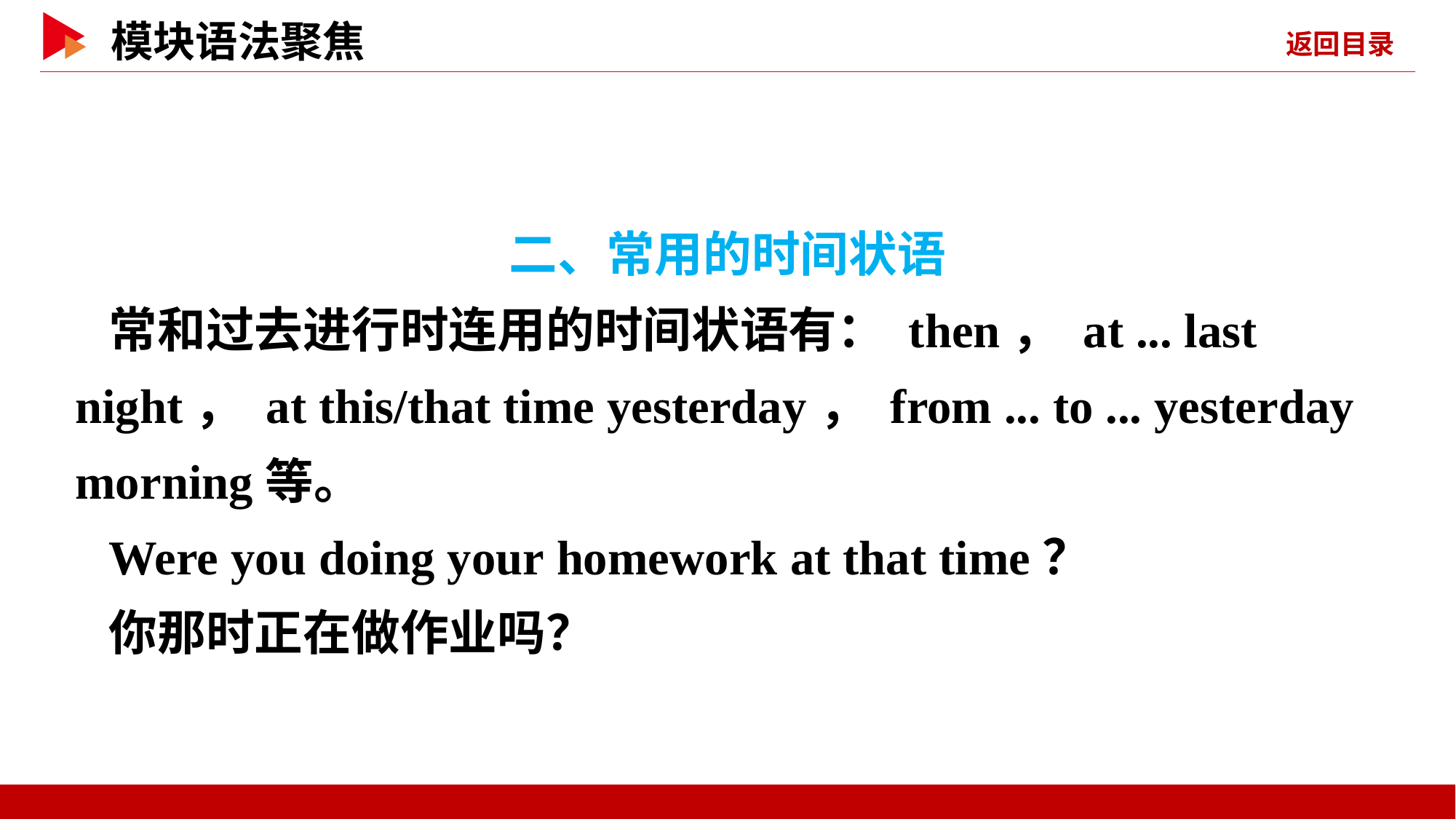

二、常用的时间状语
常和过去进行时连用的时间状语有： then， at ... last night， at this/that time yesterday， from ... to ... yesterday morning等。
Were you doing your homework at that time？
你那时正在做作业吗？